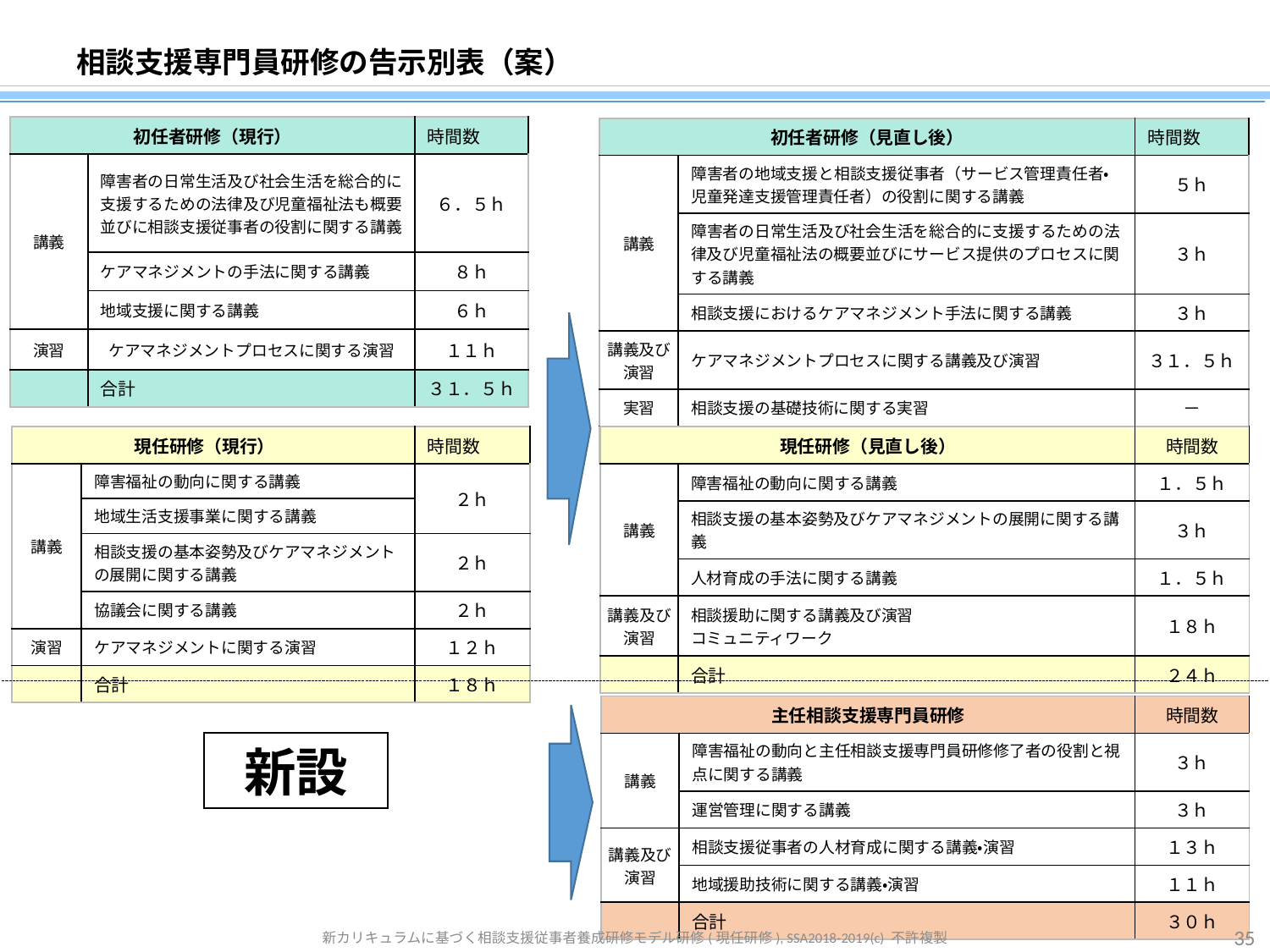

# 相談支援専門員研修の告示別表（案）
| 初任者研修（現行） |  | 時間数 |
| --- | --- | --- |
| 講義 | 障害者の日常生活及び社会生活を総合的に支援するための法律及び児童福祉法も概要並びに相談支援従事者の役割に関する講義 | ６．５ｈ |
|  | ケアマネジメントの手法に関する講義 | ８ｈ |
|  | 地域支援に関する講義 | ６ｈ |
| 演習 | ケアマネジメントプロセスに関する演習 | １１ｈ |
|  | 合計 | ３１．５ｈ |
| 初任者研修（見直し後） |  | 時間数 |
| --- | --- | --- |
| 講義 | 障害者の地域支援と相談支援従事者（サービス管理責任者・児童発達支援管理責任者）の役割に関する講義 | ５ｈ |
|  | 障害者の日常生活及び社会生活を総合的に支援するための法律及び児童福祉法の概要並びにサービス提供のプロセスに関する講義 | ３ｈ |
|  | 相談支援におけるケアマネジメント手法に関する講義 | ３ｈ |
| 講義及び演習 | ケアマネジメントプロセスに関する講義及び演習 | ３１．５ｈ |
| 実習 | 相談支援の基礎技術に関する実習 | － |
|  | 合計 | ４２．５ｈ |

| 現任研修（現行） |  | 時間数 |
| --- | --- | --- |
| 講義 | 障害福祉の動向に関する講義 | ２ｈ |
|  | 地域生活支援事業に関する講義 |  |
|  | 相談支援の基本姿勢及びケアマネジメントの展開に関する講義 | ２ｈ |
|  | 協議会に関する講義 | ２ｈ |
| 演習 | ケアマネジメントに関する演習 | １２ｈ |
|  | 合計 | １８ｈ |
| 現任研修（見直し後） |  | 時間数 |
| --- | --- | --- |
| 講義 | 障害福祉の動向に関する講義 | １．５ｈ |
|  | 相談支援の基本姿勢及びケアマネジメントの展開に関する講義 | ３ｈ |
|  | 人材育成の手法に関する講義 | １．５ｈ |
| 講義及び演習 | 相談援助に関する講義及び演習 コミュニティワーク | １８ｈ |
|  | 合計 | ２４ｈ |
| 主任相談支援専門員研修 |  | 時間数 |
| --- | --- | --- |
| 講義 | 障害福祉の動向と主任相談支援専門員研修修了者の役割と視点に関する講義 | ３ｈ |
|  | 運営管理に関する講義 | ３ｈ |
| 講義及び演習 | 相談支援従事者の人材育成に関する講義・演習 | １３ｈ |
|  | 地域援助技術に関する講義・演習 | １１ｈ |
|  | 合計 | ３０ｈ |

新設
35
新カリキュラムに基づく相談支援従事者養成研修モデル研修(現任研修), SSA2018-2019(c) 不許複製